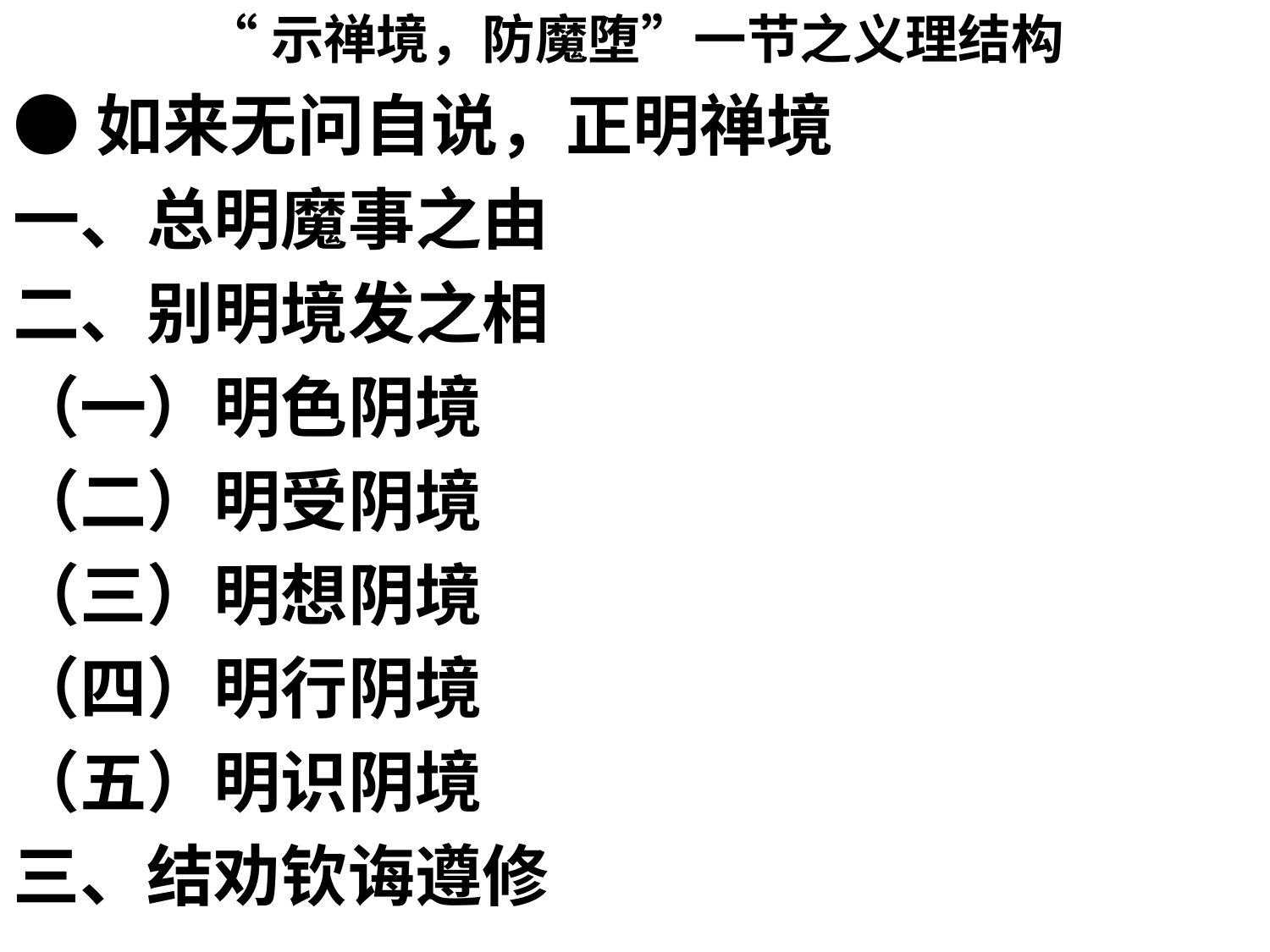

“示禅境，防魔堕”一节之义理结构
●如来无问自说，正明禅境
一、总明魔事之由
二、别明境发之相
（一）明色阴境
（二）明受阴境
（三）明想阴境
（四）明行阴境
（五）明识阴境
三、结劝钦诲遵修